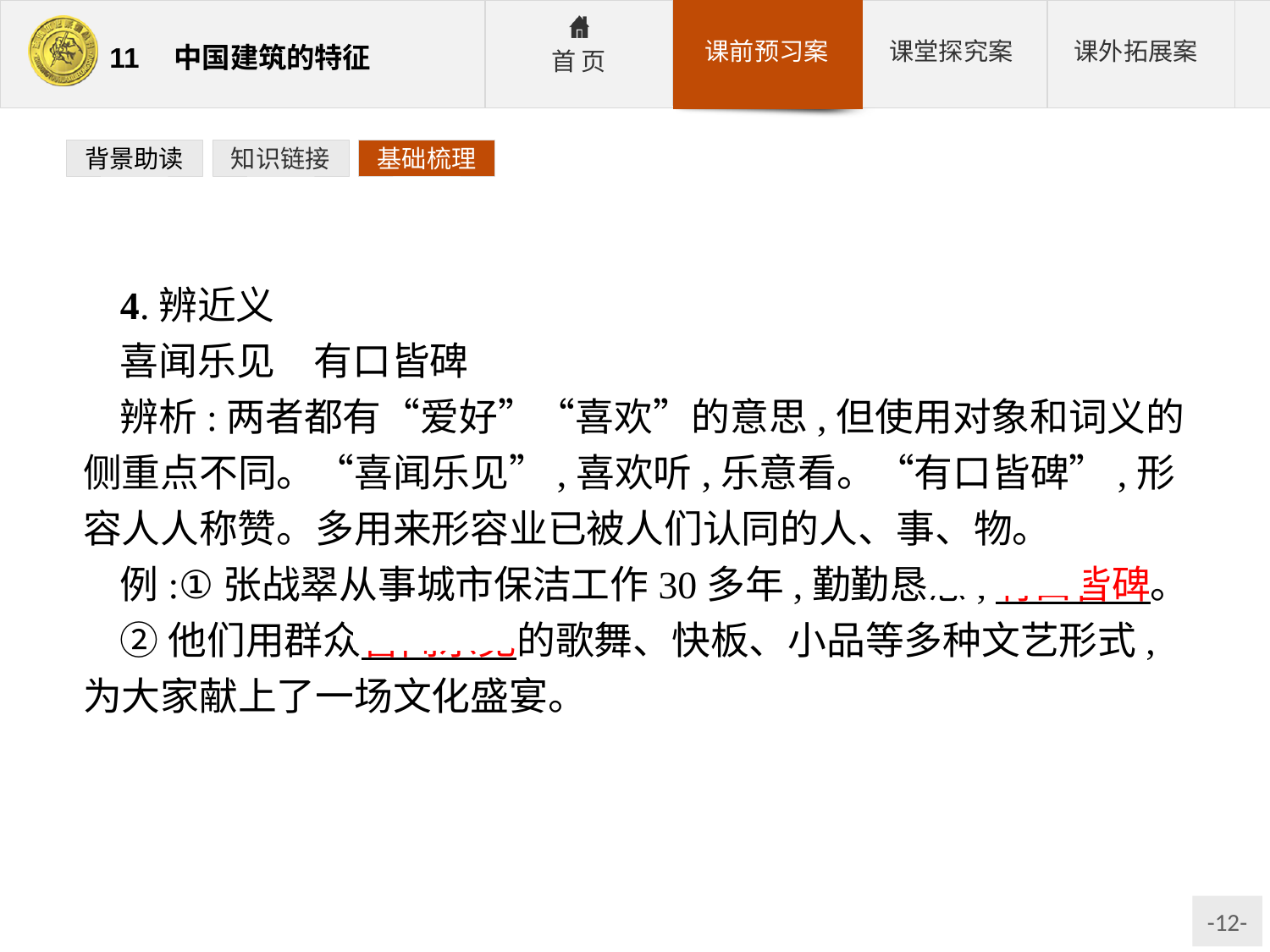

背景助读
知识链接
基础梳理
4.辨近义
喜闻乐见　有口皆碑
辨析:两者都有“爱好”“喜欢”的意思,但使用对象和词义的侧重点不同。“喜闻乐见”,喜欢听,乐意看。“有口皆碑”,形容人人称赞。多用来形容业已被人们认同的人、事、物。
例:①张战翠从事城市保洁工作30多年,勤勤恳恳,有口皆碑。
②他们用群众喜闻乐见的歌舞、快板、小品等多种文艺形式,为大家献上了一场文化盛宴。